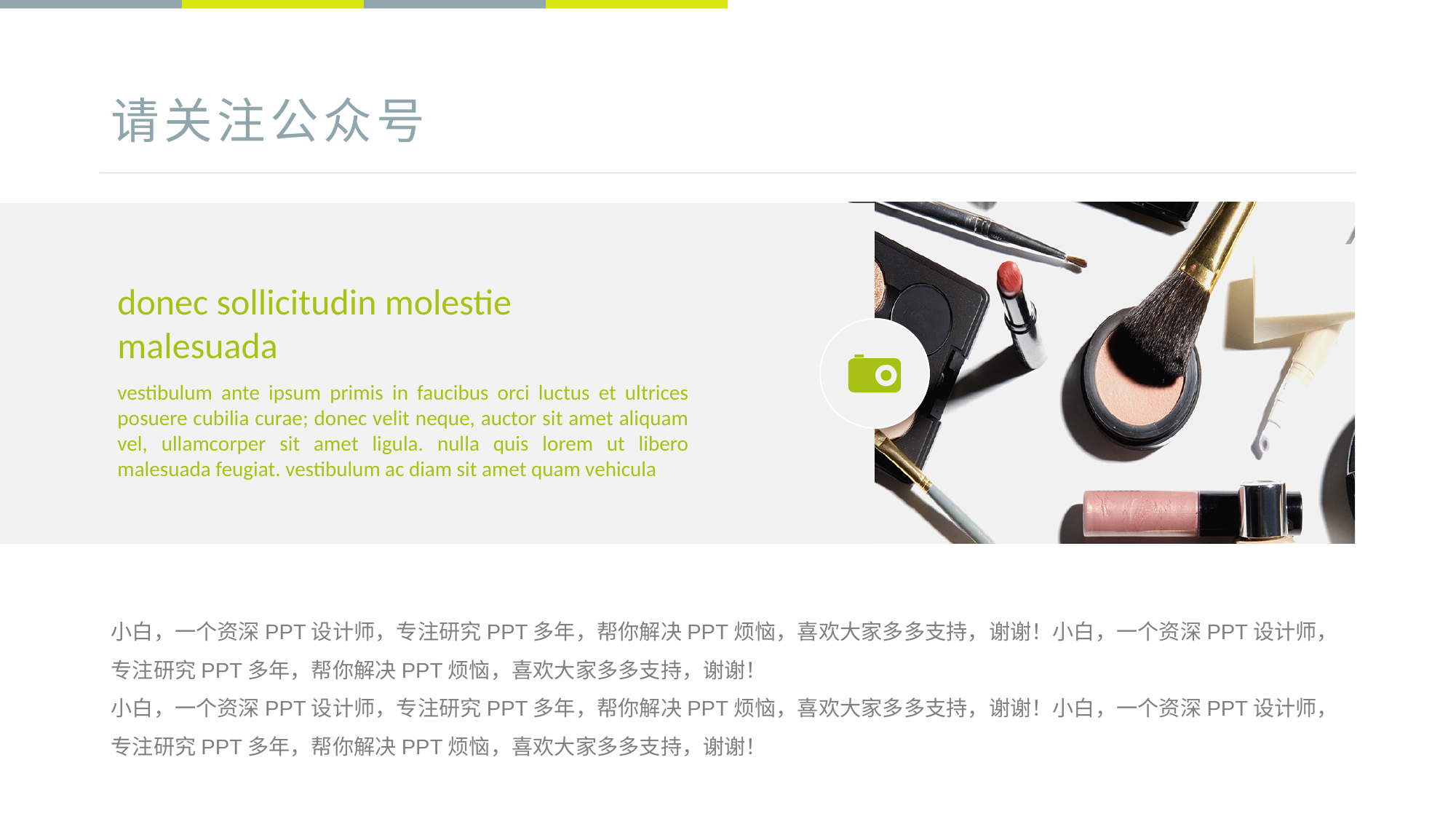

# 请关注公众号

donec sollicitudin molestie malesuada

vestibulum ante ipsum primis in faucibus orci luctus et ultrices posuere cubilia curae; donec velit neque, auctor sit amet aliquam vel, ullamcorper sit amet ligula. nulla quis lorem ut libero malesuada feugiat. vestibulum ac diam sit amet quam vehicula
小白，一个资深PPT设计师，专注研究PPT多年，帮你解决PPT烦恼，喜欢大家多多支持，谢谢！小白，一个资深PPT设计师，专注研究PPT多年，帮你解决PPT烦恼，喜欢大家多多支持，谢谢！
小白，一个资深PPT设计师，专注研究PPT多年，帮你解决PPT烦恼，喜欢大家多多支持，谢谢！小白，一个资深PPT设计师，专注研究PPT多年，帮你解决PPT烦恼，喜欢大家多多支持，谢谢！